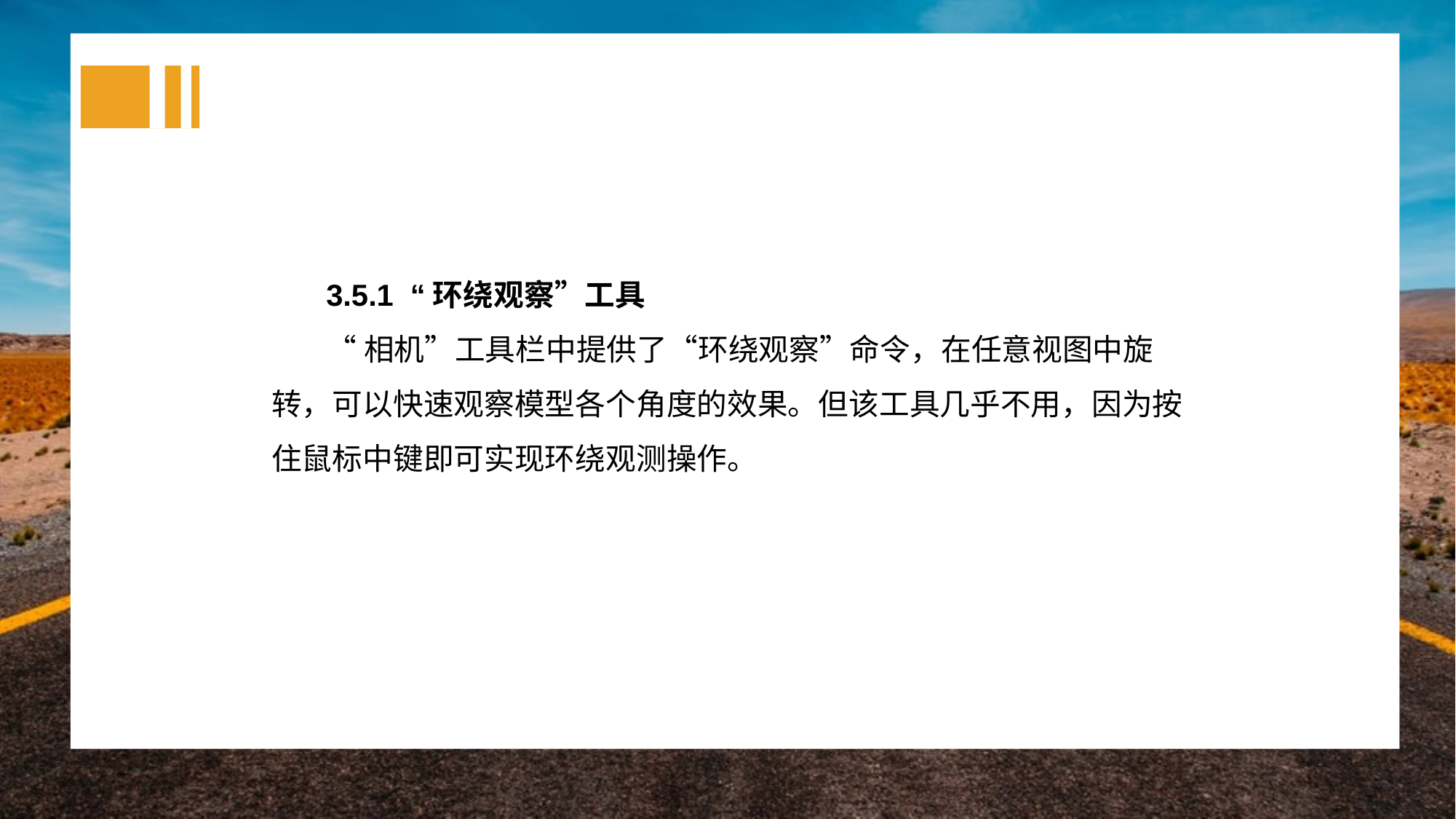

3.5.1  “环绕观察”工具
“相机”工具栏中提供了“环绕观察”命令，在任意视图中旋转，可以快速观察模型各个角度的效果。但该工具几乎不用，因为按住鼠标中键即可实现环绕观测操作。